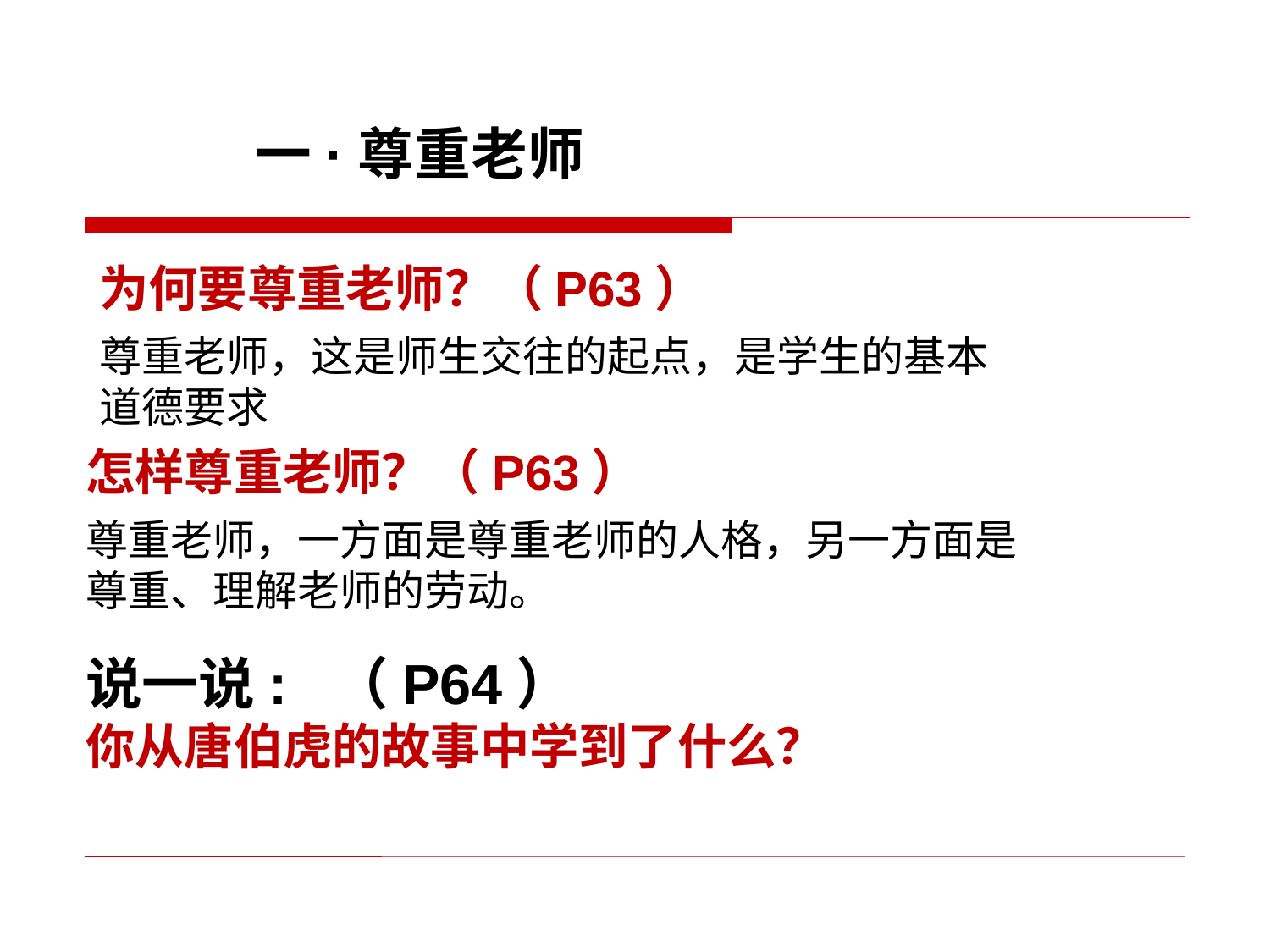

一·尊重老师
为何要尊重老师？（P63）
尊重老师，这是师生交往的起点，是学生的基本
道德要求
怎样尊重老师？（P63）
尊重老师，一方面是尊重老师的人格，另一方面是尊重、理解老师的劳动。
说一说:  （P64）
你从唐伯虎的故事中学到了什么？